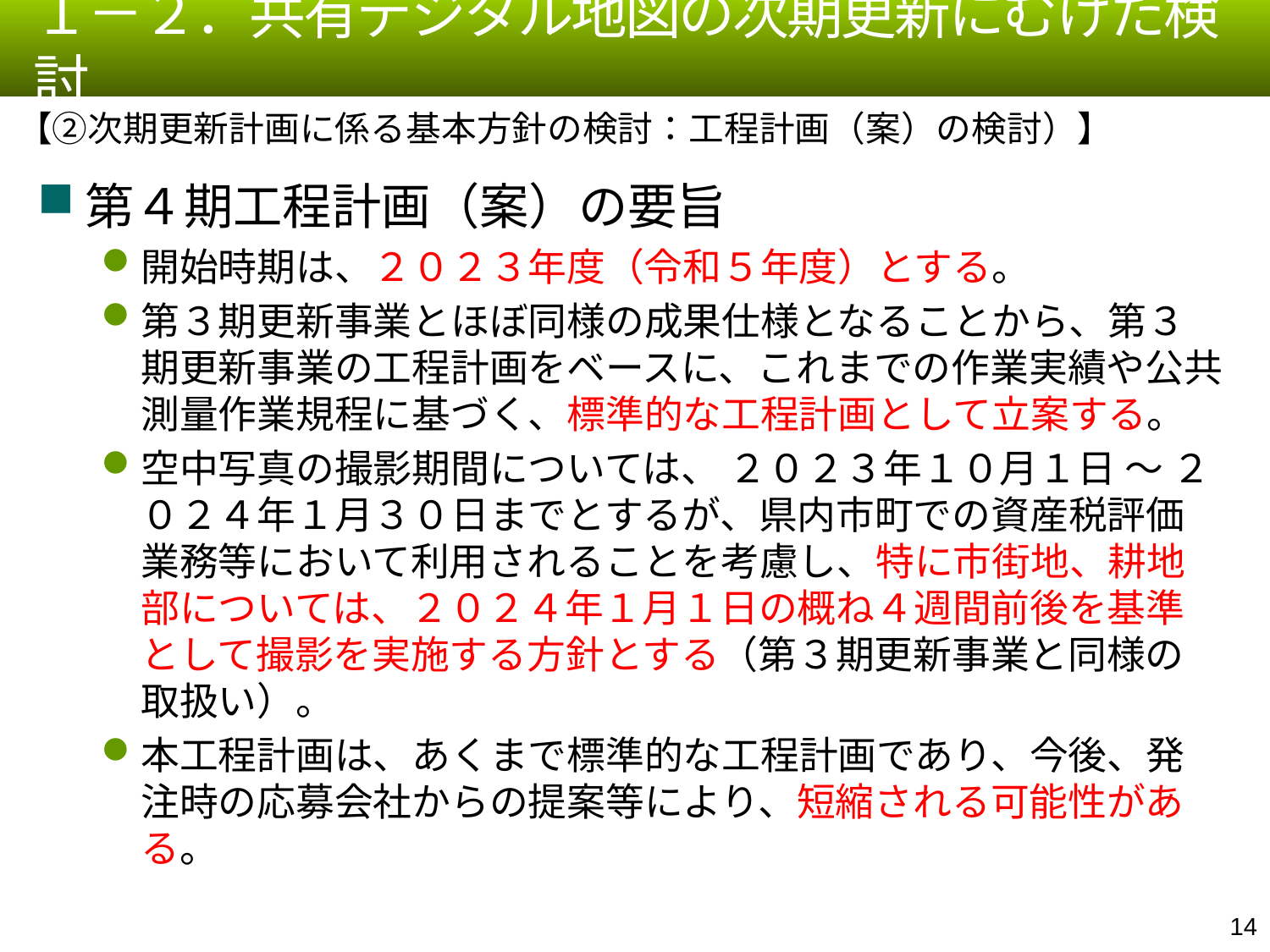

１－２．共有デジタル地図の次期更新にむけた検討
【②次期更新計画に係る基本方針の検討：工程計画（案）の検討）】
第４期工程計画（案）の要旨
開始時期は、２０２３年度（令和５年度）とする。
第３期更新事業とほぼ同様の成果仕様となることから、第３期更新事業の工程計画をベースに、これまでの作業実績や公共測量作業規程に基づく、標準的な工程計画として立案する。
空中写真の撮影期間については、 ２０２３年１０月１日 ～ ２０２４年１月３０日までとするが、県内市町での資産税評価業務等において利用されることを考慮し、特に市街地、耕地部については、２０２４年１月１日の概ね４週間前後を基準として撮影を実施する方針とする（第３期更新事業と同様の取扱い）。
本工程計画は、あくまで標準的な工程計画であり、今後、発注時の応募会社からの提案等により、短縮される可能性がある。
14